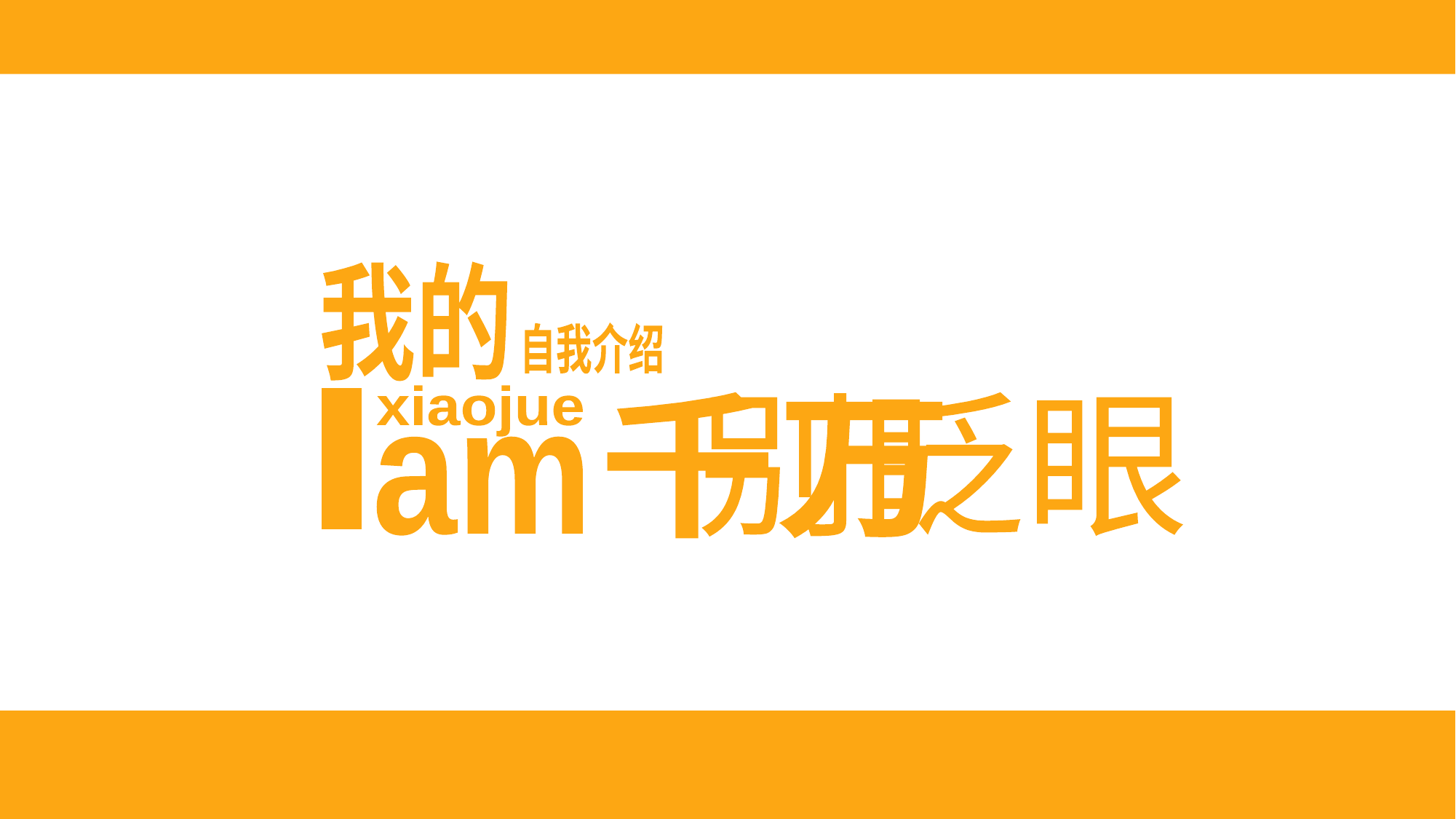

我的
xiaojue
I
am
自我介绍
千万
别眨眼